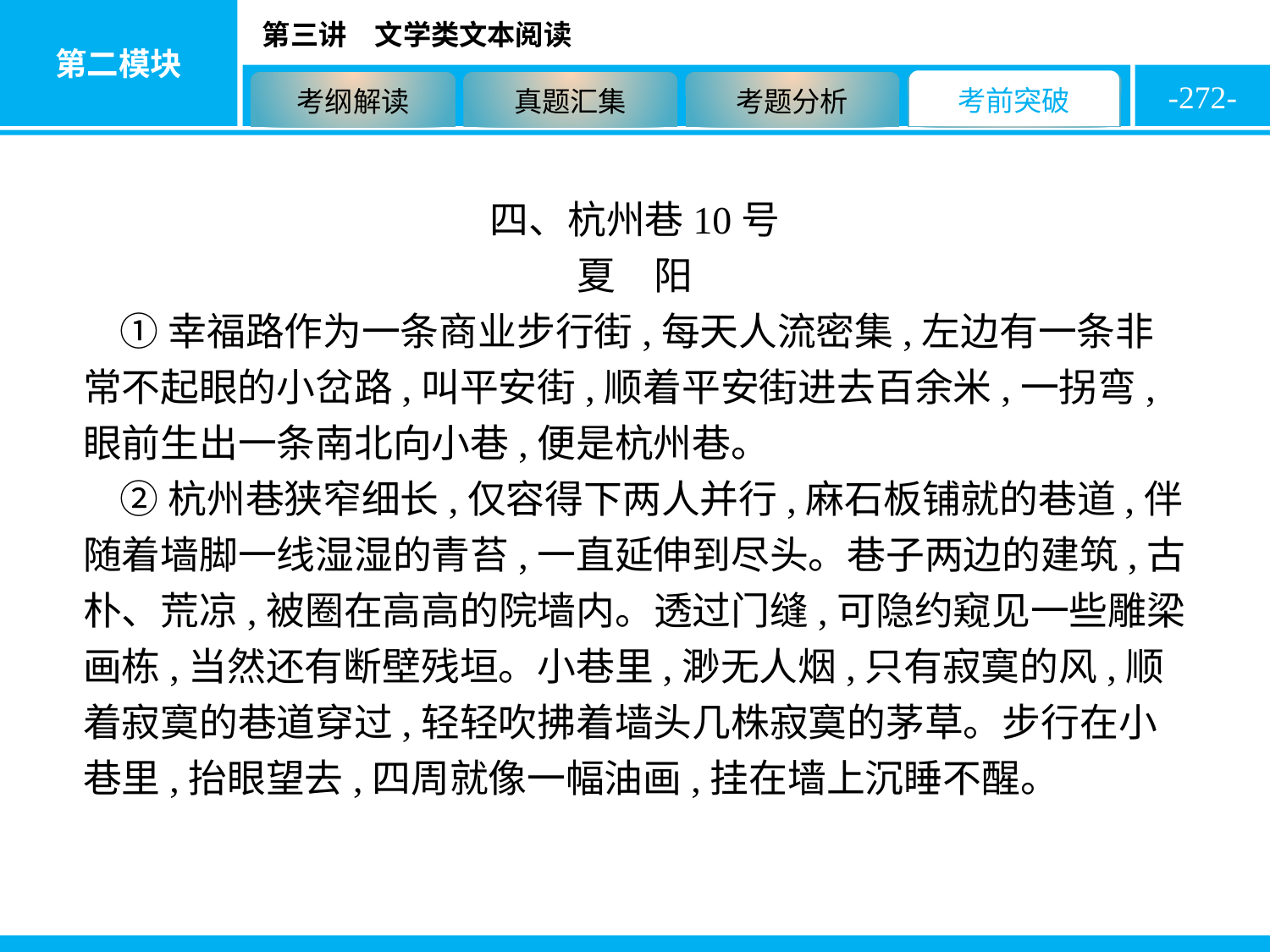

-272-
四、杭州巷10号
夏　阳
①幸福路作为一条商业步行街,每天人流密集,左边有一条非常不起眼的小岔路,叫平安街,顺着平安街进去百余米,一拐弯,眼前生出一条南北向小巷,便是杭州巷。
②杭州巷狭窄细长,仅容得下两人并行,麻石板铺就的巷道,伴随着墙脚一线湿湿的青苔,一直延伸到尽头。巷子两边的建筑,古朴、荒凉,被圈在高高的院墙内。透过门缝,可隐约窥见一些雕梁画栋,当然还有断壁残垣。小巷里,渺无人烟,只有寂寞的风,顺着寂寞的巷道穿过,轻轻吹拂着墙头几株寂寞的茅草。步行在小巷里,抬眼望去,四周就像一幅油画,挂在墙上沉睡不醒。